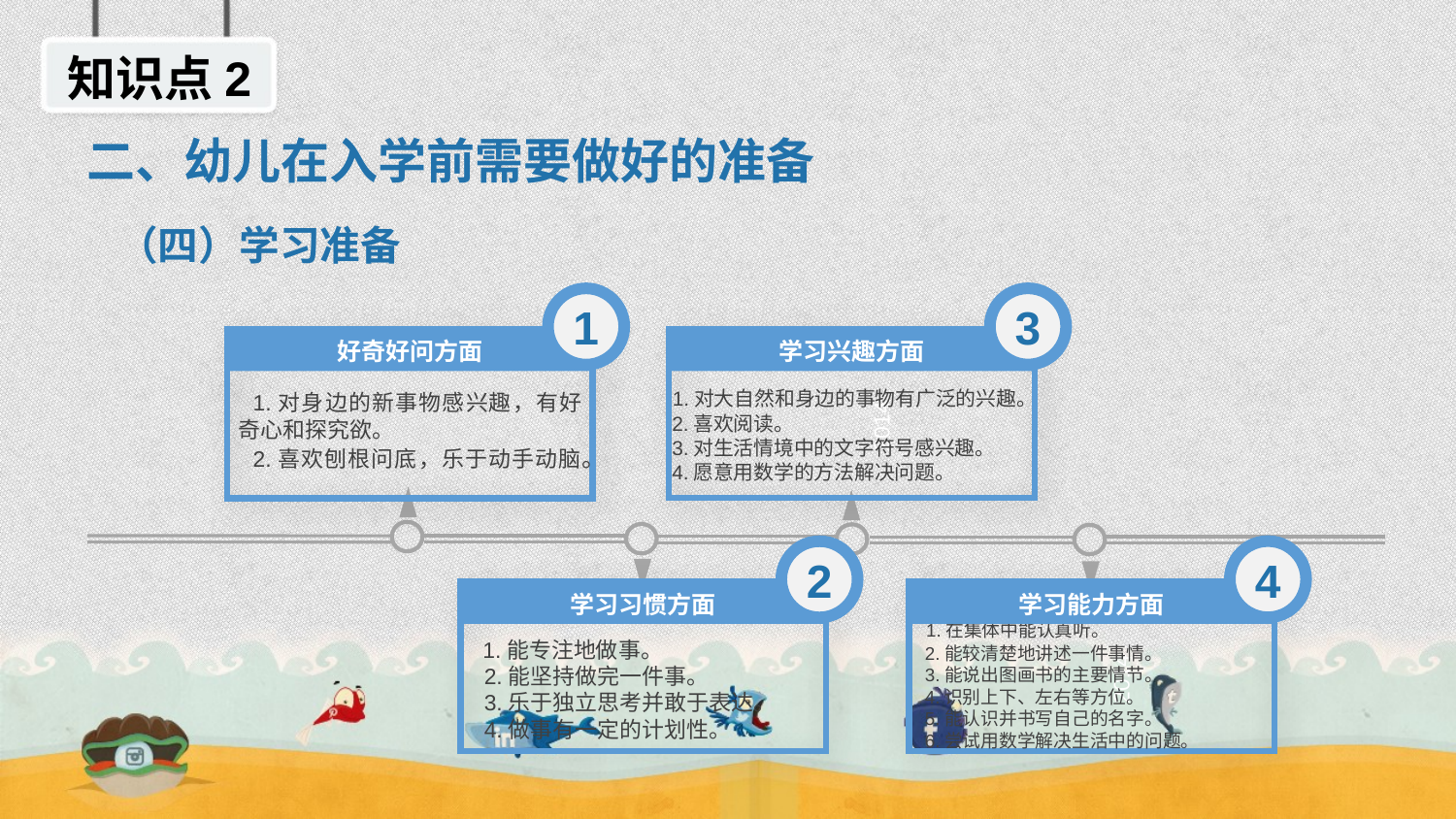

知识点2
二、幼儿在入学前需要做好的准备
（四）学习准备
3
1

学习兴趣方面
好奇好问方面
  1.对大自然和身边的事物有广泛的兴趣。
  2.喜欢阅读。
  3.对生活情境中的文字符号感兴趣。
  4.愿意用数学的方法解决问题。
  1.对身边的新事物感兴趣，有好奇心和探究欲。
  2.喜欢刨根问底，乐于动手动脑。
2014

4
2

学习能力方面
学习习惯方面
 1.在集体中能认真听。
 2.能较清楚地讲述一件事情。
 3.能说出图画书的主要情节。
 4.识别上下、左右等方位。
 5.能认识并书写自己的名字。
 6.尝试用数学解决生活中的问题。
  1.能专注地做事。
  2.能坚持做完一件事。
  3.乐于独立思考并敢于表达。
  4.做事有一定的计划性。
2014